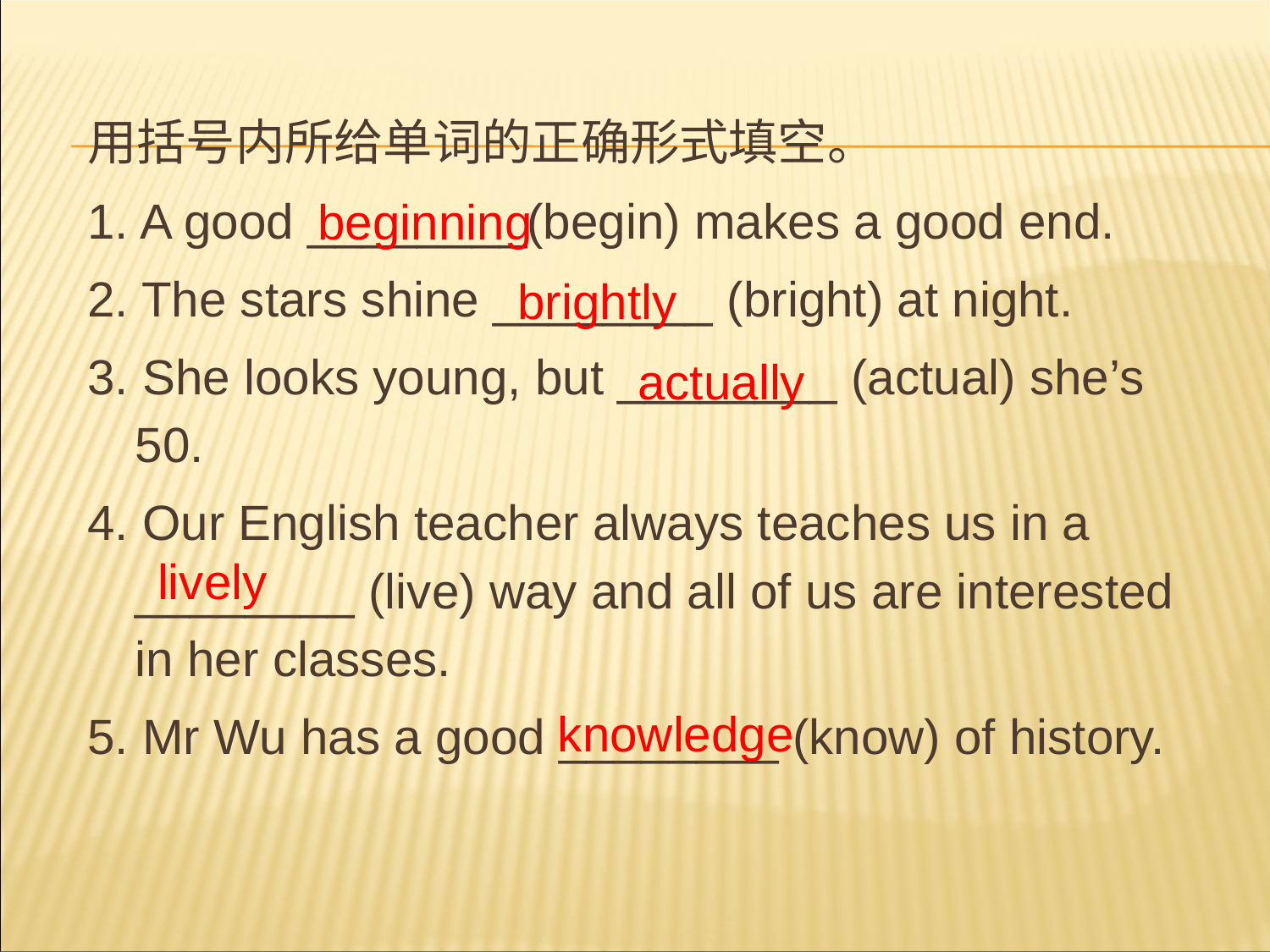

用括号内所给单词的正确形式填空。
1. A good ________(begin) makes a good end.
2. The stars shine ________ (bright) at night.
3. She looks young, but ________ (actual) she’s 50.
4. Our English teacher always teaches us in a ________ (live) way and all of us are interested in her classes.
5. Mr Wu has a good ________ (know) of history.
beginning
brightly
actually
lively
knowledge